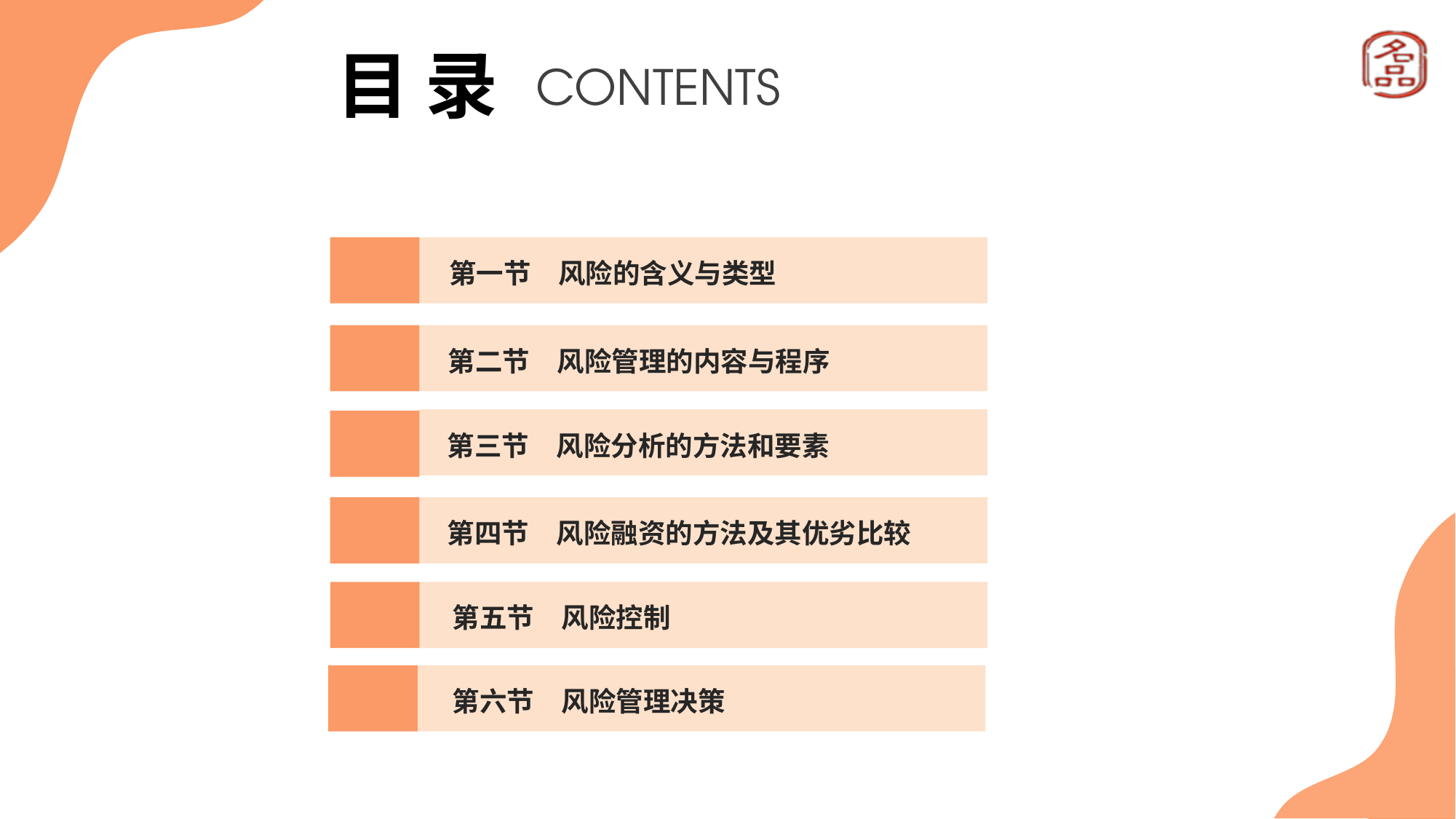

目 录
CONTENTS

第一节　风险的含义与类型

第二节　风险管理的内容与程序

第三节　风险分析的方法和要素

第四节　风险融资的方法及其优劣比较

第五节　风险控制

第六节　风险管理决策